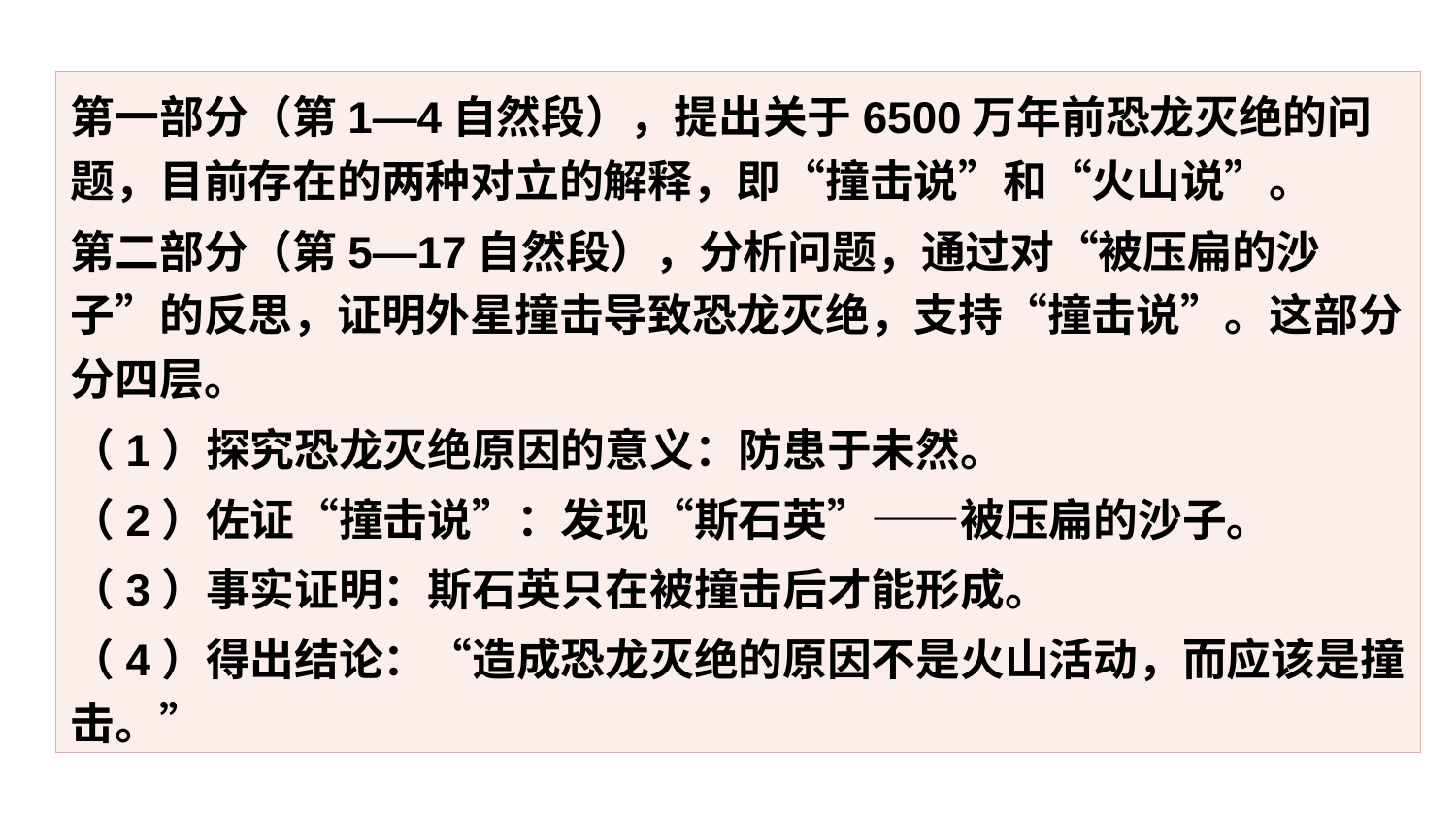

第一部分（第1—4自然段），提出关于6500万年前恐龙灭绝的问题，目前存在的两种对立的解释，即“撞击说”和“火山说”。
第二部分（第5—17自然段），分析问题，通过对“被压扁的沙子”的反思，证明外星撞击导致恐龙灭绝，支持“撞击说”。这部分分四层。
（1）探究恐龙灭绝原因的意义：防患于未然。
（2）佐证“撞击说”：发现“斯石英”——被压扁的沙子。
（3）事实证明：斯石英只在被撞击后才能形成。
（4）得出结论：“造成恐龙灭绝的原因不是火山活动，而应该是撞击。”